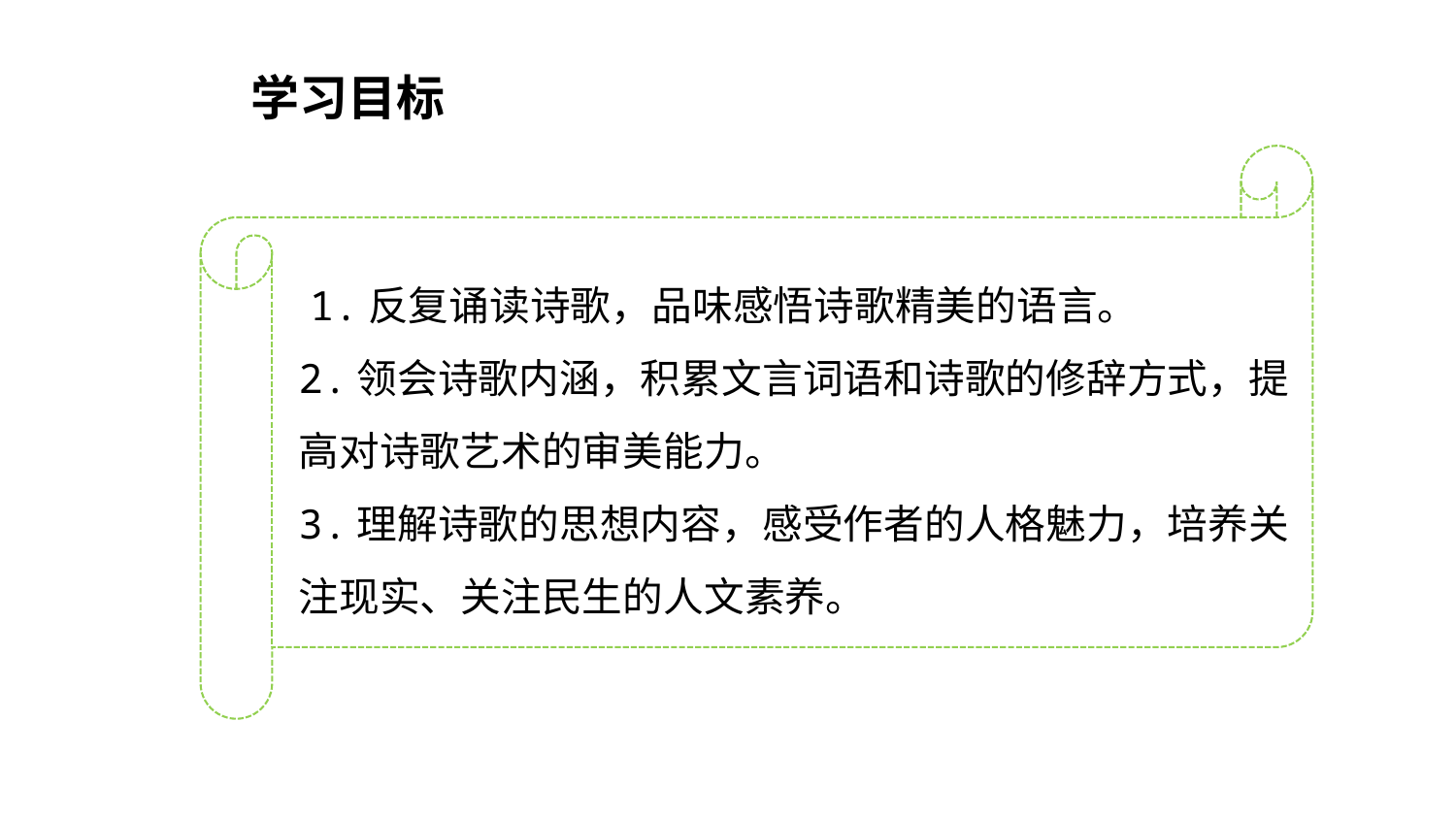

学习目标

 1.反复诵读诗歌，品味感悟诗歌精美的语言。
2.领会诗歌内涵，积累文言词语和诗歌的修辞方式，提高对诗歌艺术的审美能力。
3.理解诗歌的思想内容，感受作者的人格魅力，培养关注现实、关注民生的人文素养。